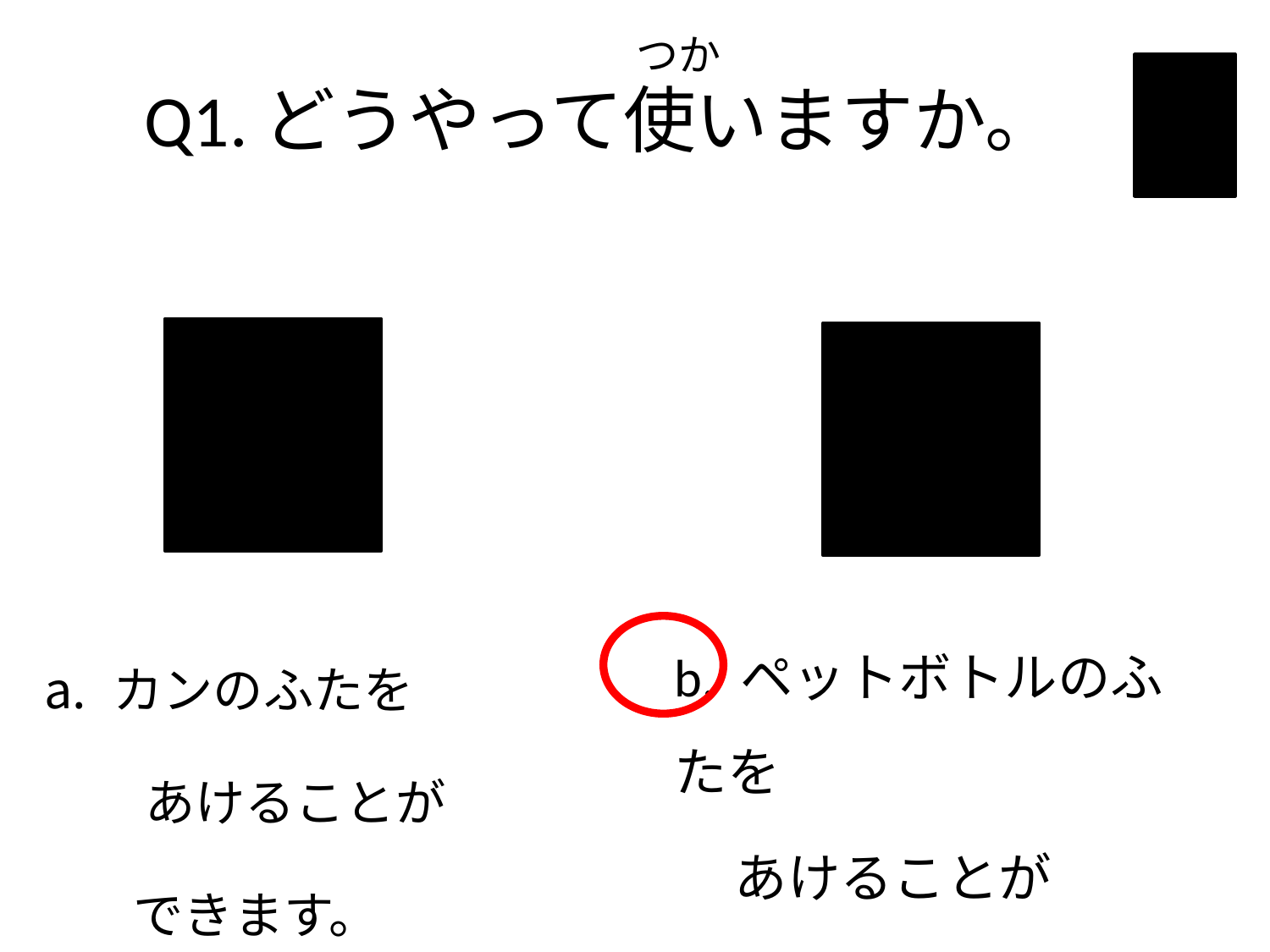

つか
# Q1.どうやって使いますか。

b. ペットボトルのふたを
    あけることが
     できます。
カンのふたを
        あけることが
       できます。